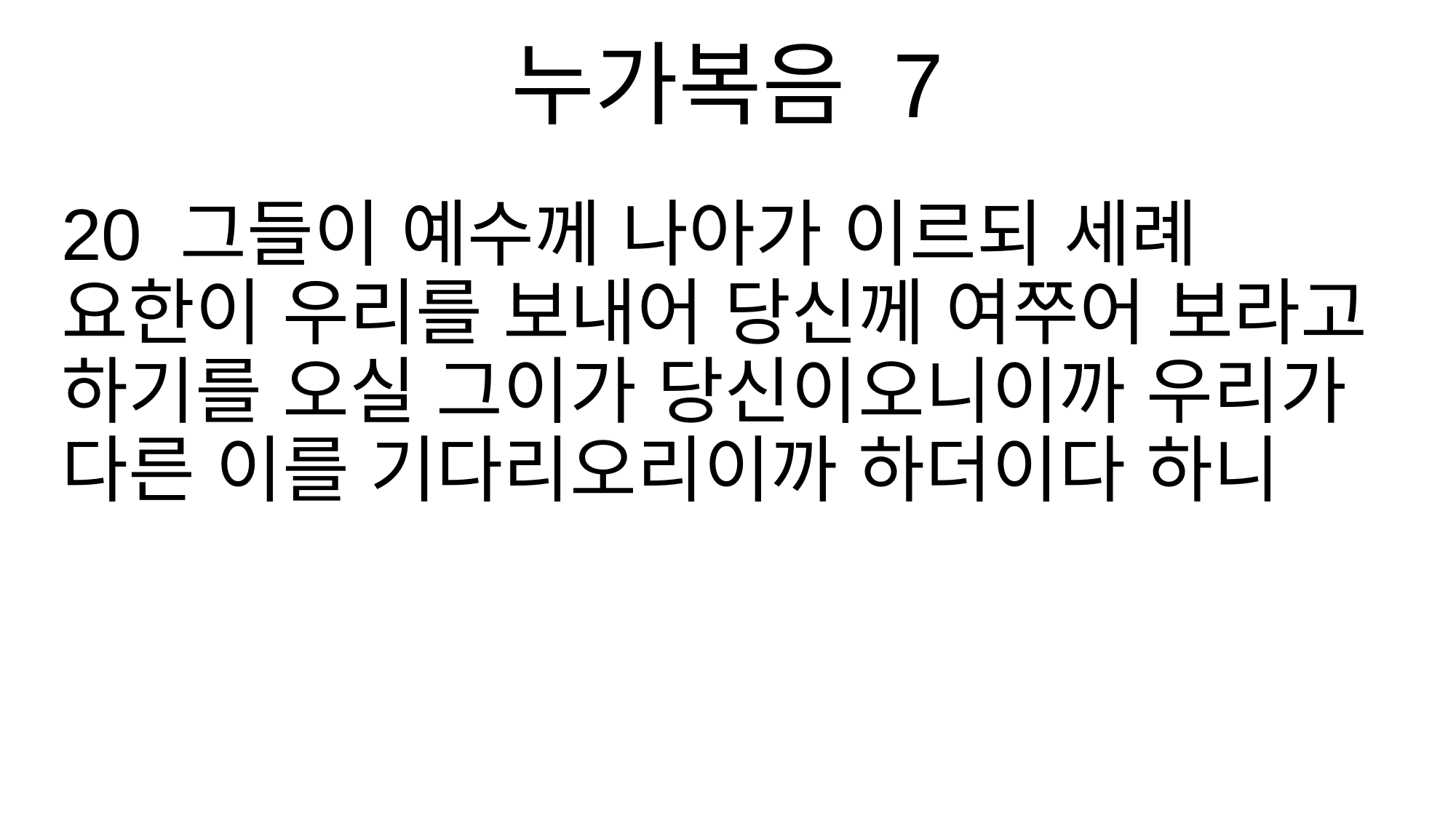

누가복음 7
20 그들이 예수께 나아가 이르되 세례 요한이 우리를 보내어 당신께 여쭈어 보라고 하기를 오실 그이가 당신이오니이까 우리가 다른 이를 기다리오리이까 하더이다 하니